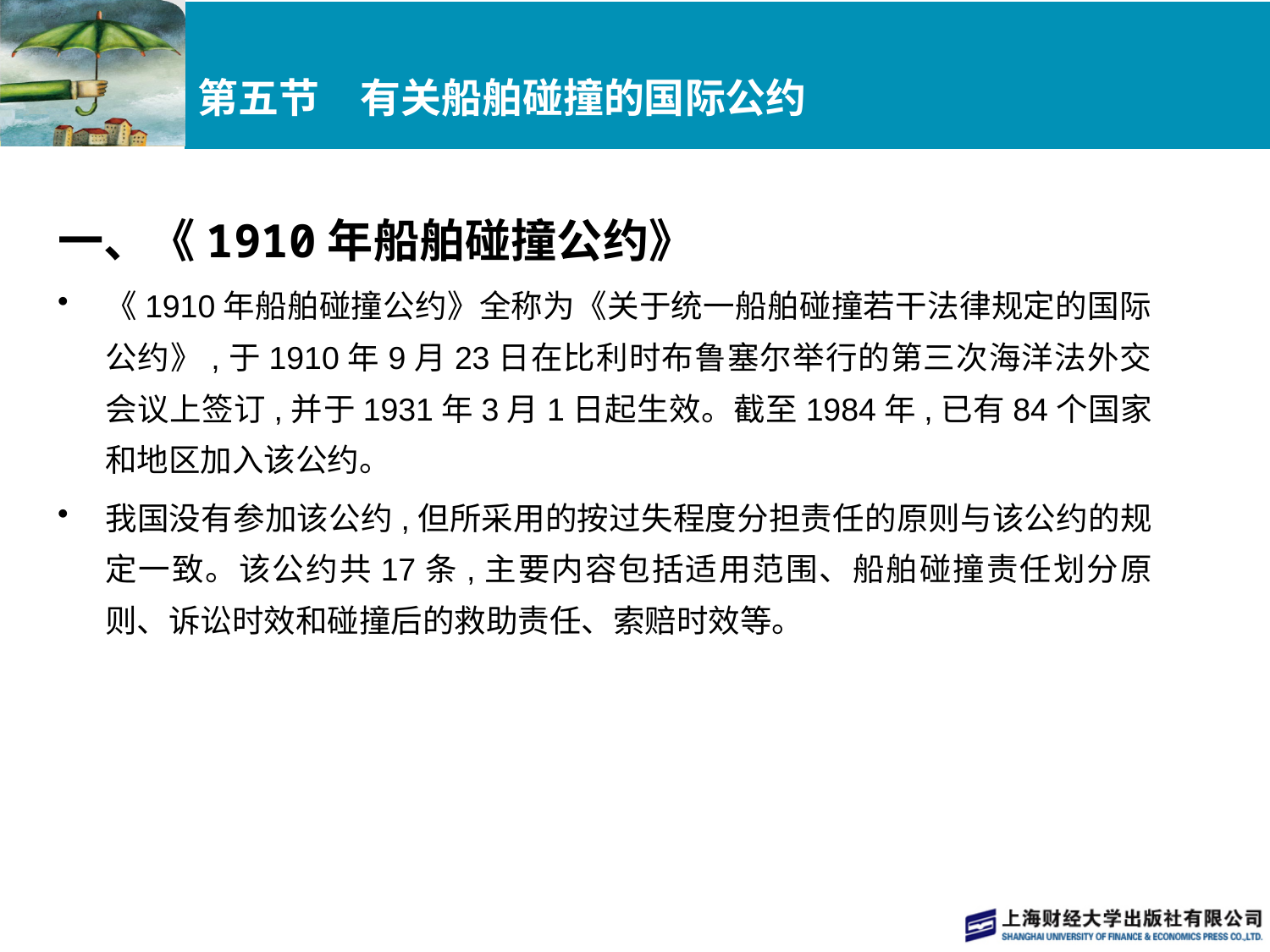

# 第五节　有关船舶碰撞的国际公约
一、《1910年船舶碰撞公约》
《1910年船舶碰撞公约》全称为《关于统一船舶碰撞若干法律规定的国际公约》,于1910年9月23日在比利时布鲁塞尔举行的第三次海洋法外交会议上签订,并于1931年3月1日起生效。截至1984年,已有84个国家和地区加入该公约。
我国没有参加该公约,但所采用的按过失程度分担责任的原则与该公约的规定一致。该公约共17条,主要内容包括适用范围、船舶碰撞责任划分原则、诉讼时效和碰撞后的救助责任、索赔时效等。